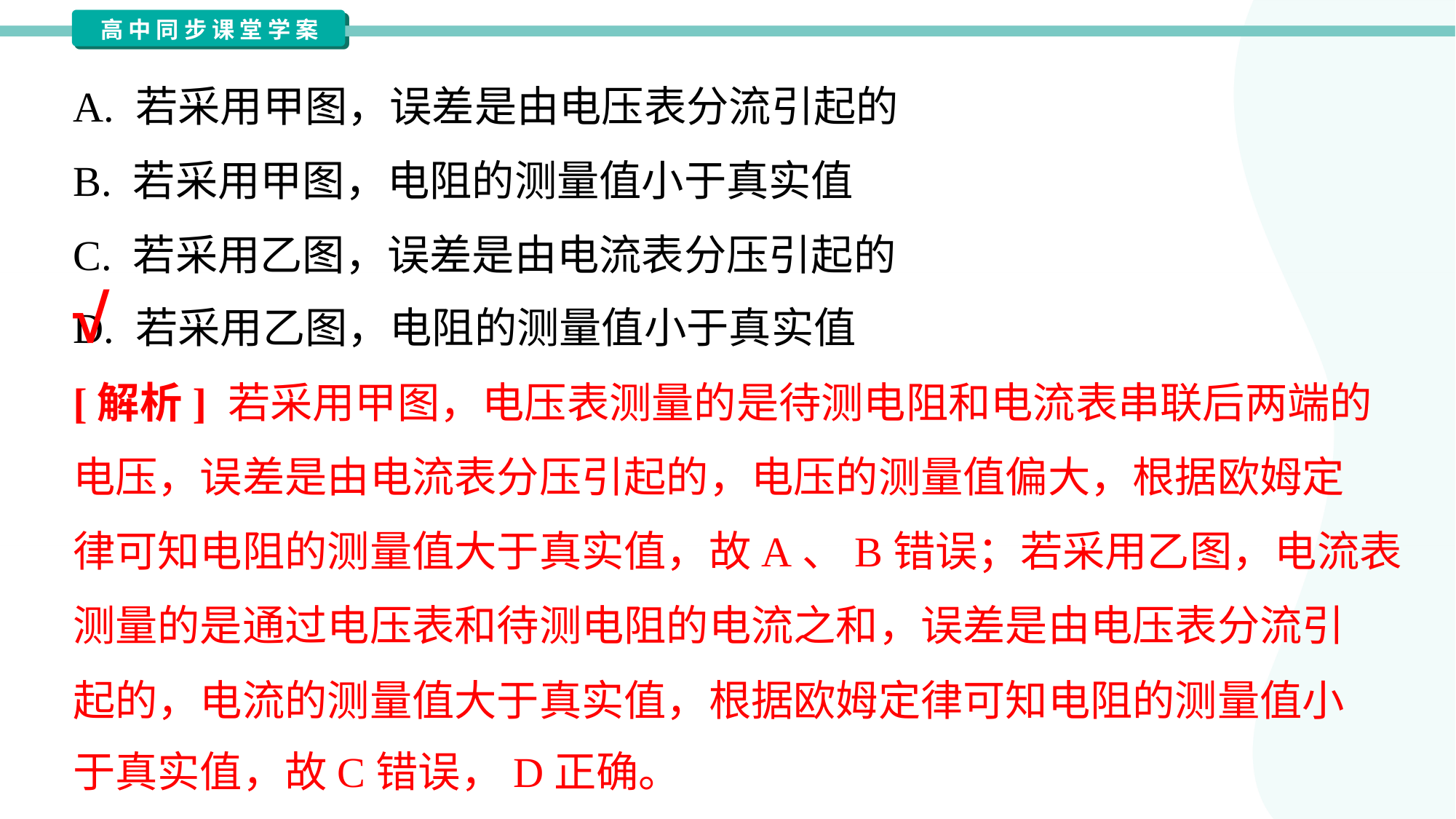

A. 若采用甲图，误差是由电压表分流引起的
B. 若采用甲图，电阻的测量值小于真实值
C. 若采用乙图，误差是由电流表分压引起的
D. 若采用乙图，电阻的测量值小于真实值
√
[解析] 若采用甲图，电压表测量的是待测电阻和电流表串联后两端的
电压，误差是由电流表分压引起的，电压的测量值偏大，根据欧姆定
律可知电阻的测量值大于真实值，故A、B错误；若采用乙图，电流表
测量的是通过电压表和待测电阻的电流之和，误差是由电压表分流引
起的，电流的测量值大于真实值，根据欧姆定律可知电阻的测量值小
于真实值，故C错误，D正确。